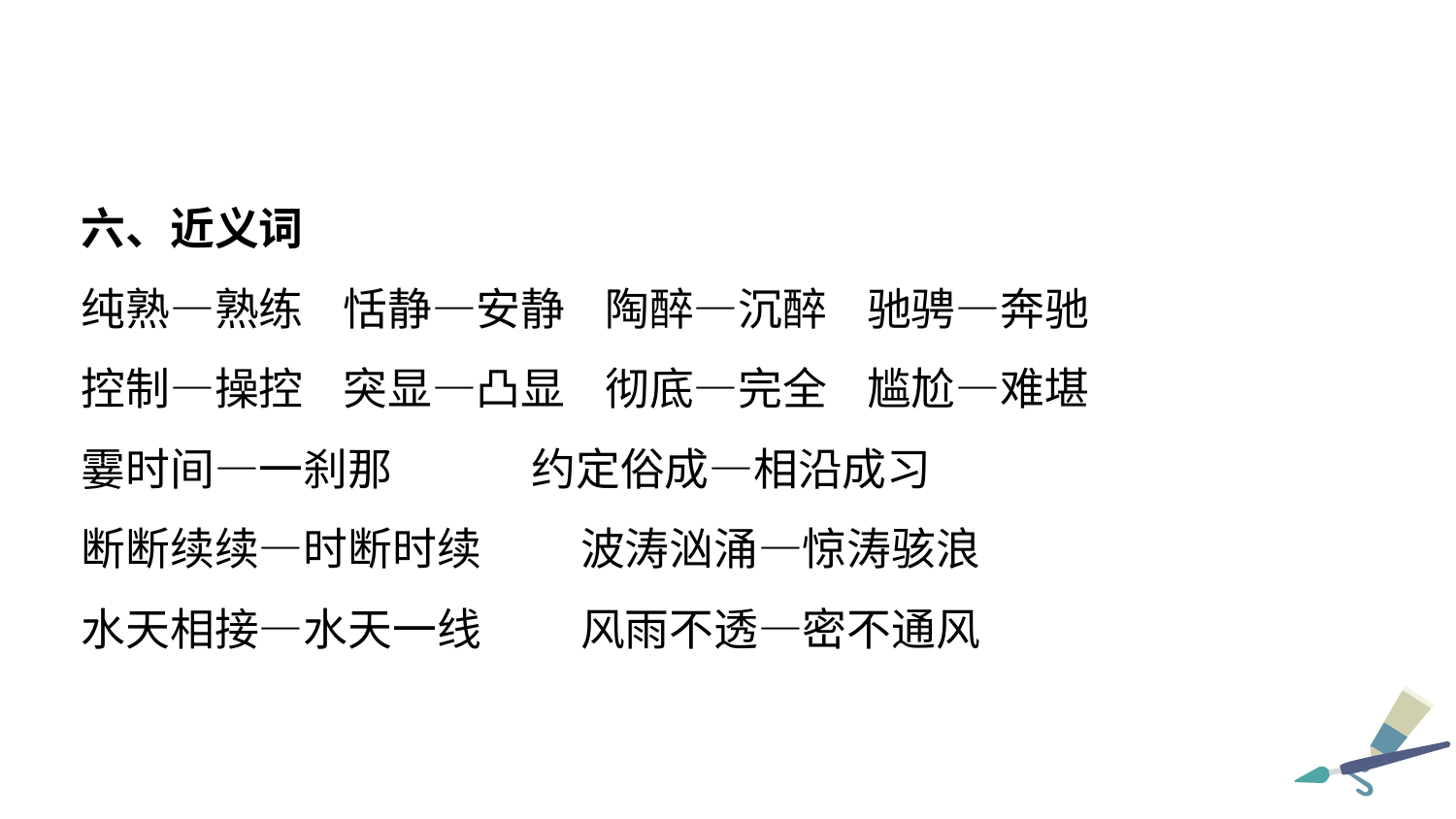

六、近义词
纯熟—熟练    恬静—安静    陶醉—沉醉    驰骋—奔驰
控制—操控    突显—凸显    彻底—完全    尴尬—难堪
霎时间—一刹那              约定俗成—相沿成习
断断续续—时断时续          波涛汹涌—惊涛骇浪
水天相接—水天一线          风雨不透—密不通风